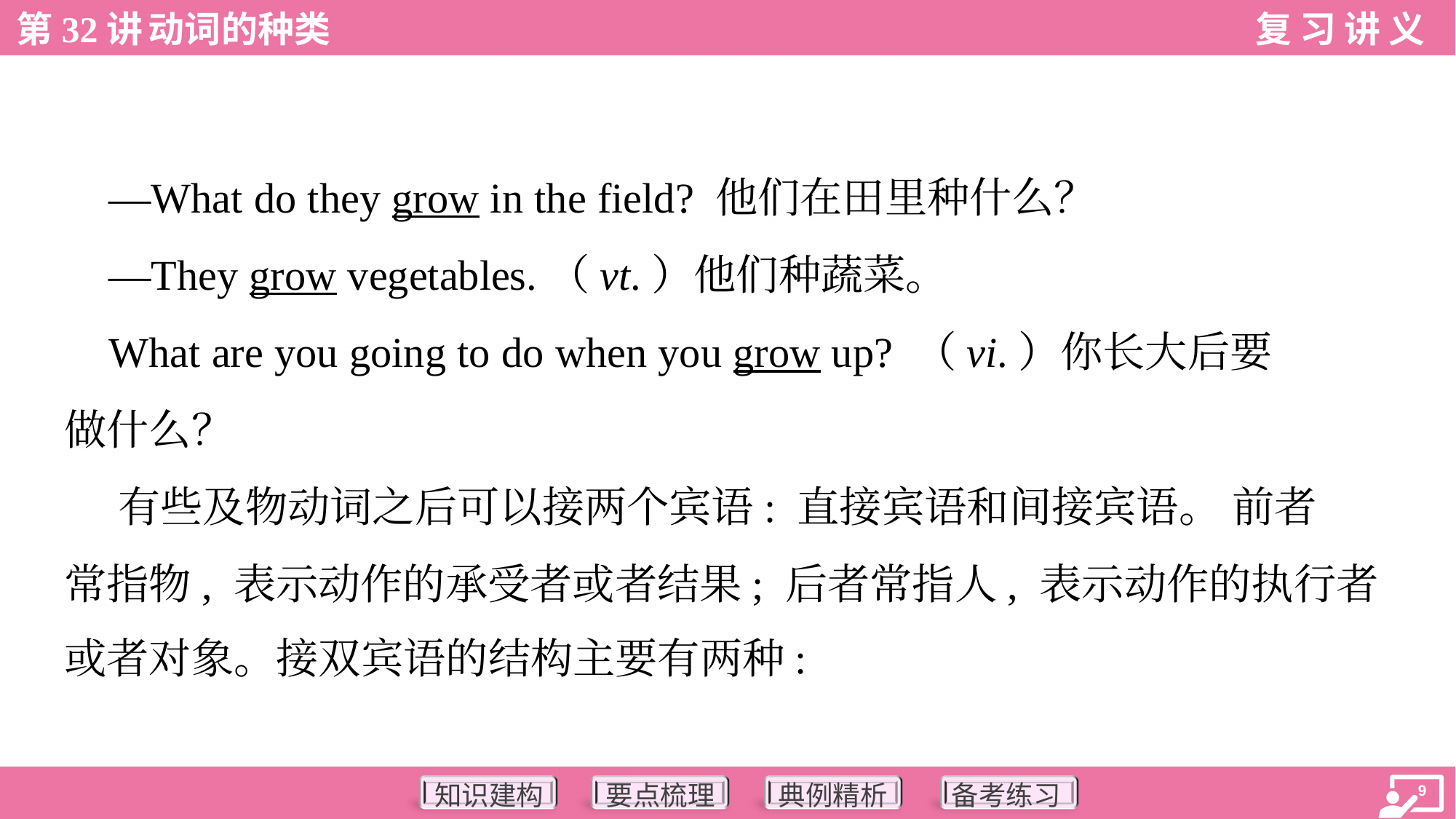

—What do they grow in the field? 他们在田里种什么？
    —They grow vegetables.（vt.）他们种蔬菜。
    What are you going to do when you grow up? （vi.）你长大后要
做什么？
    有些及物动词之后可以接两个宾语: 直接宾语和间接宾语。 前者
常指物, 表示动作的承受者或者结果; 后者常指人, 表示动作的执行者
或者对象。接双宾语的结构主要有两种: